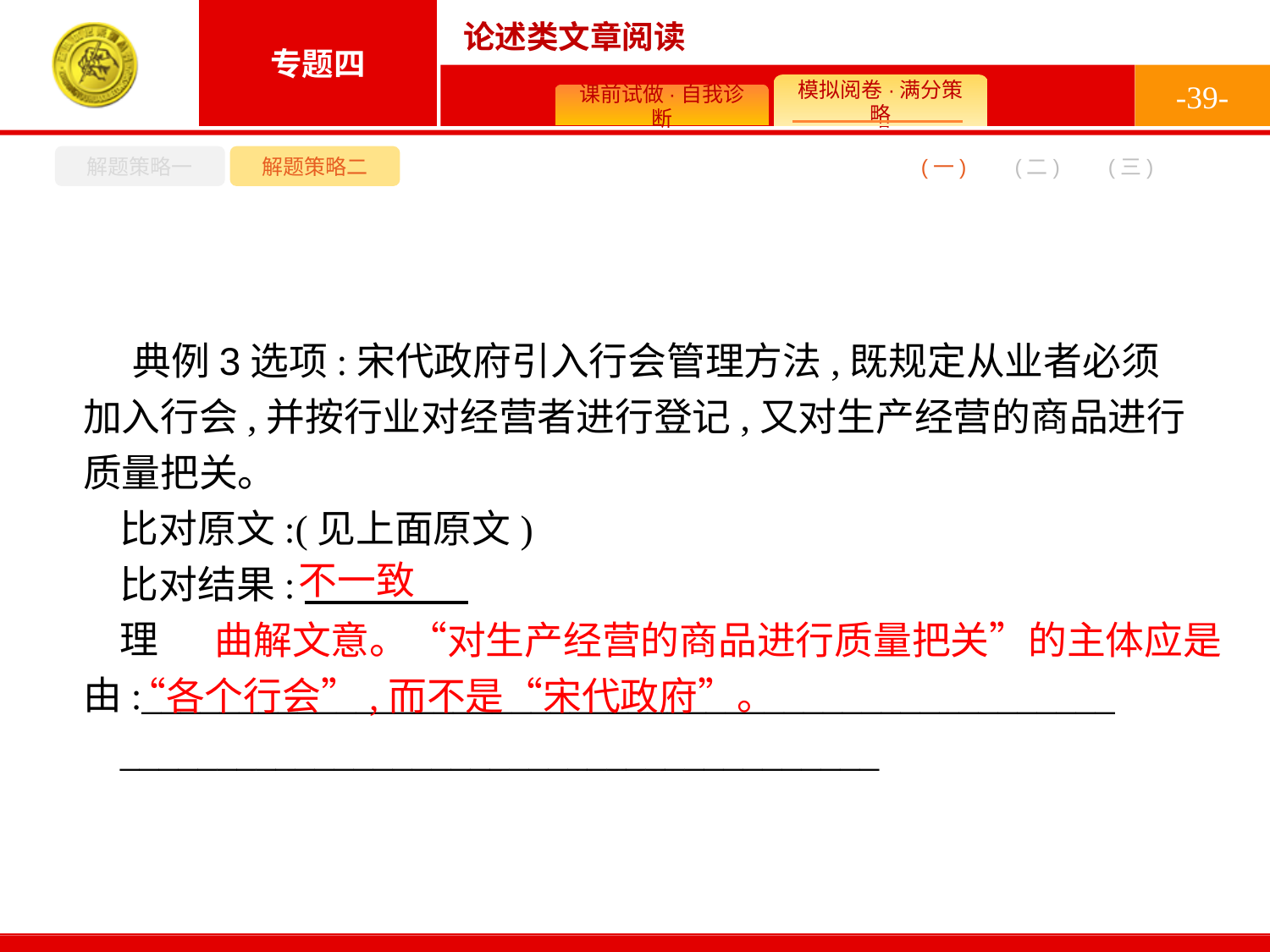

-39-
解题策略一
解题策略二
(二)
(一)
(三)
典例3选项:宋代政府引入行会管理方法,既规定从业者必须加入行会,并按行业对经营者进行登记,又对生产经营的商品进行质量把关。
比对原文:(见上面原文)
比对结果:
理由:__________________________________________________
_______________________________________
不一致
         曲解文意。“对生产经营的商品进行质量把关”的主体应是“各个行会”,而不是“宋代政府”。